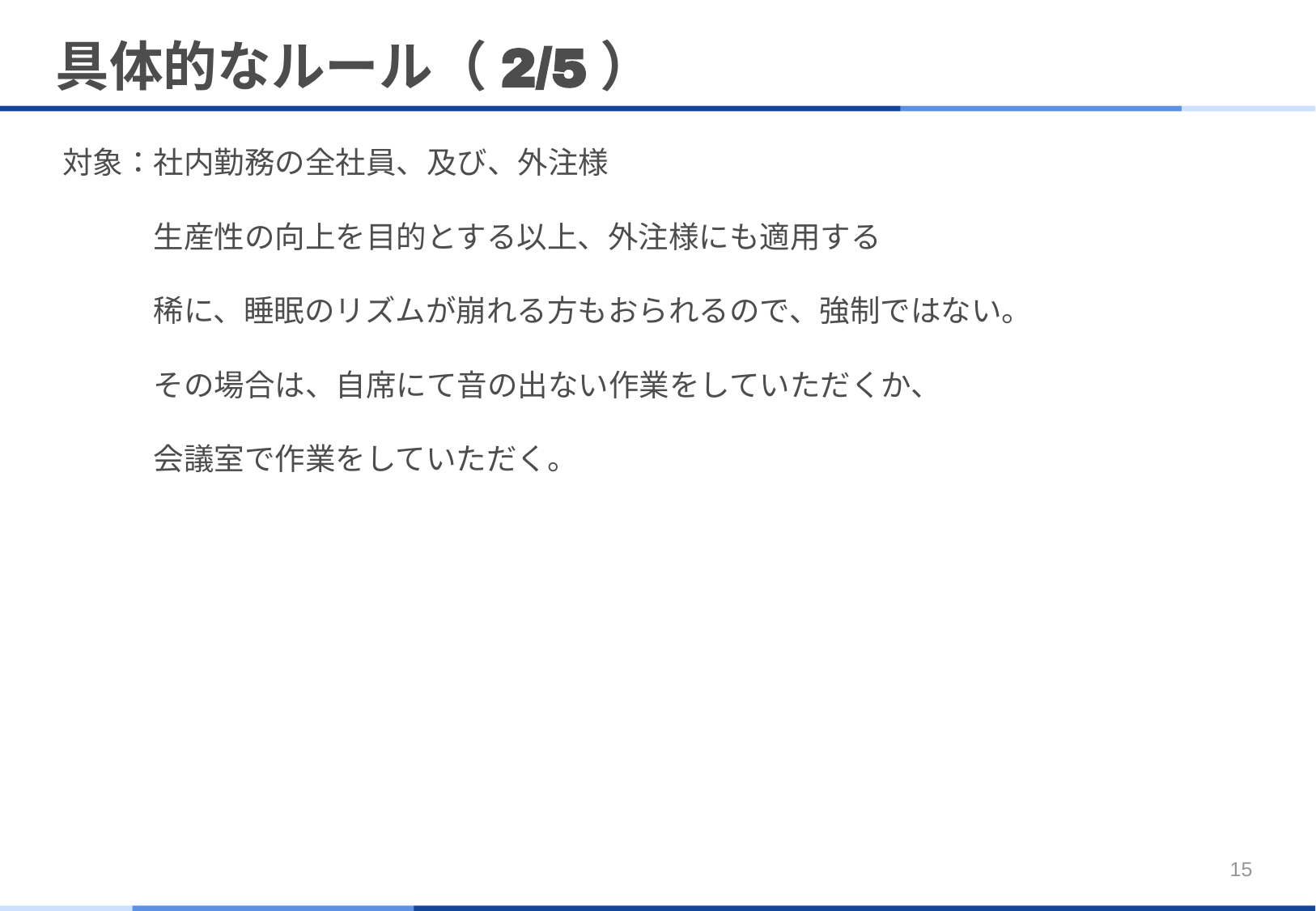

# 具体的なルール（2/5）
対象：社内勤務の全社員、及び、外注様
　　　生産性の向上を目的とする以上、外注様にも適用する
　　　稀に、睡眠のリズムが崩れる方もおられるので、強制ではない。
　　　その場合は、自席にて音の出ない作業をしていただくか、
　　　会議室で作業をしていただく。
15